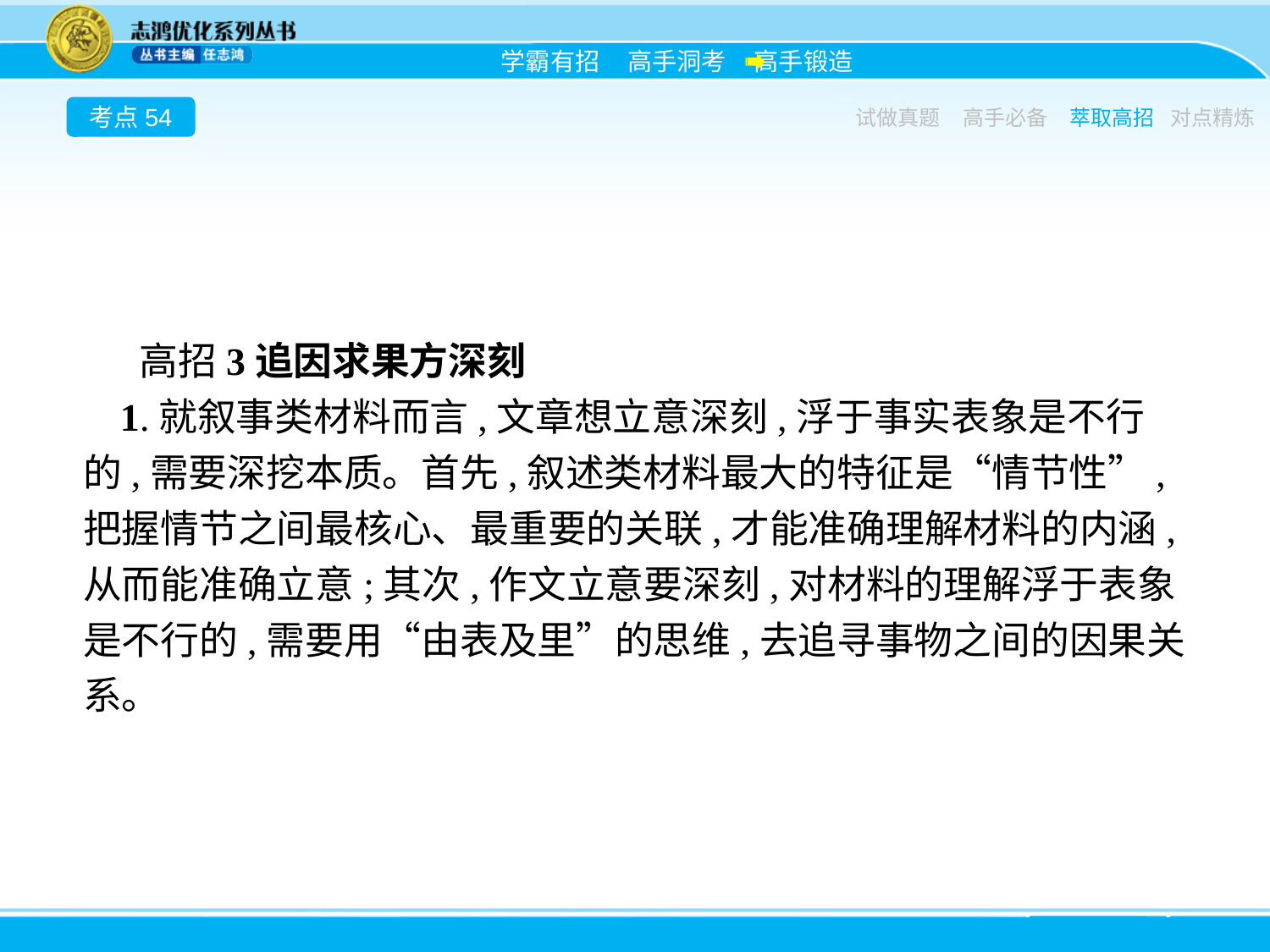

考点54
试做真题
高手必备
萃取高招
对点精炼
高招3追因求果方深刻
1.就叙事类材料而言,文章想立意深刻,浮于事实表象是不行的,需要深挖本质。首先,叙述类材料最大的特征是“情节性”,把握情节之间最核心、最重要的关联,才能准确理解材料的内涵,从而能准确立意;其次,作文立意要深刻,对材料的理解浮于表象是不行的,需要用“由表及里”的思维,去追寻事物之间的因果关系。